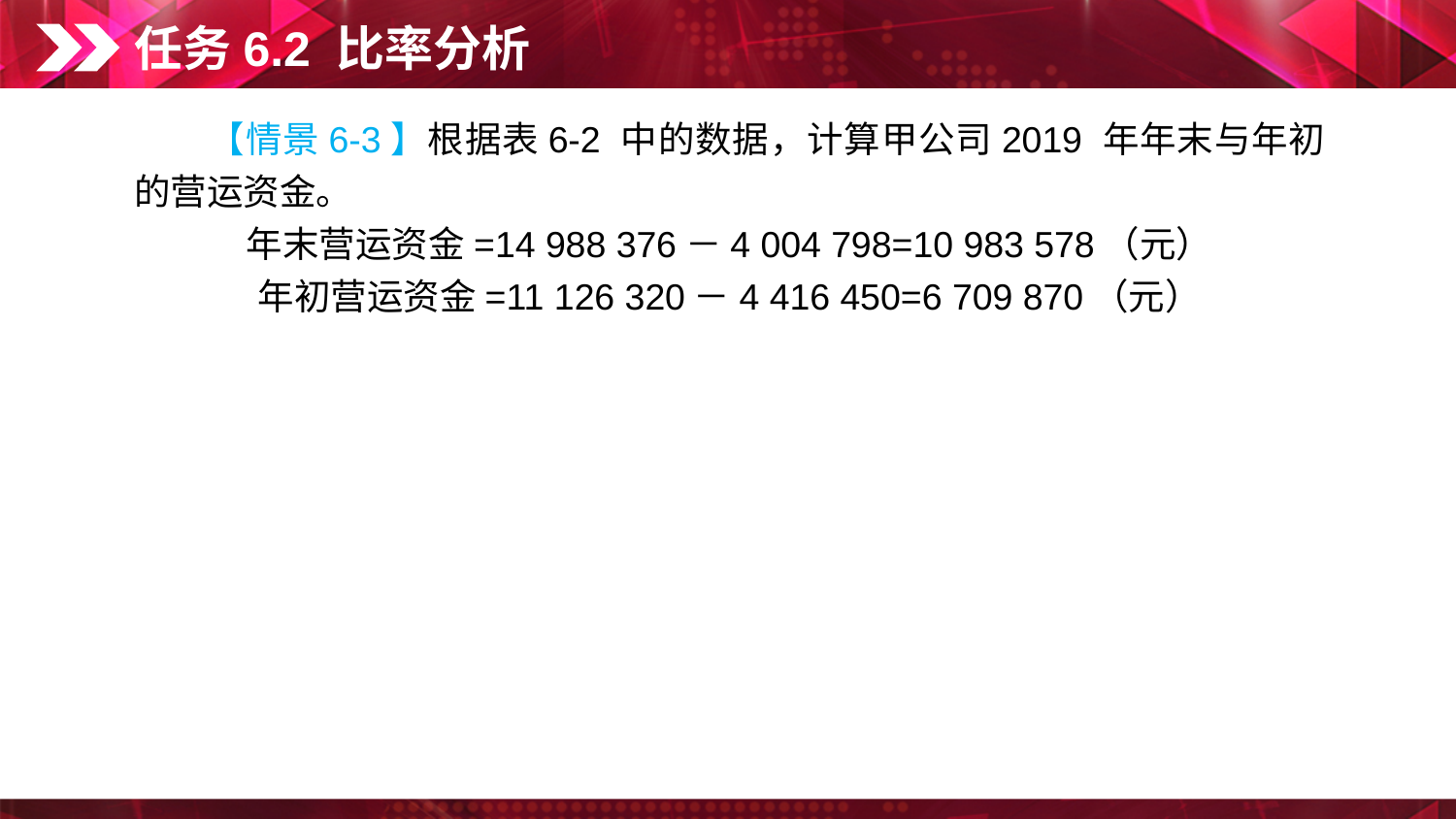

任务6.2 比率分析

　　【情景6-3】根据表6-2 中的数据，计算甲公司2019 年年末与年初的营运资金。
年末营运资金=14 988 376－4 004 798=10 983 578（元）
年初营运资金=11 126 320－4 416 450=6 709 870（元）